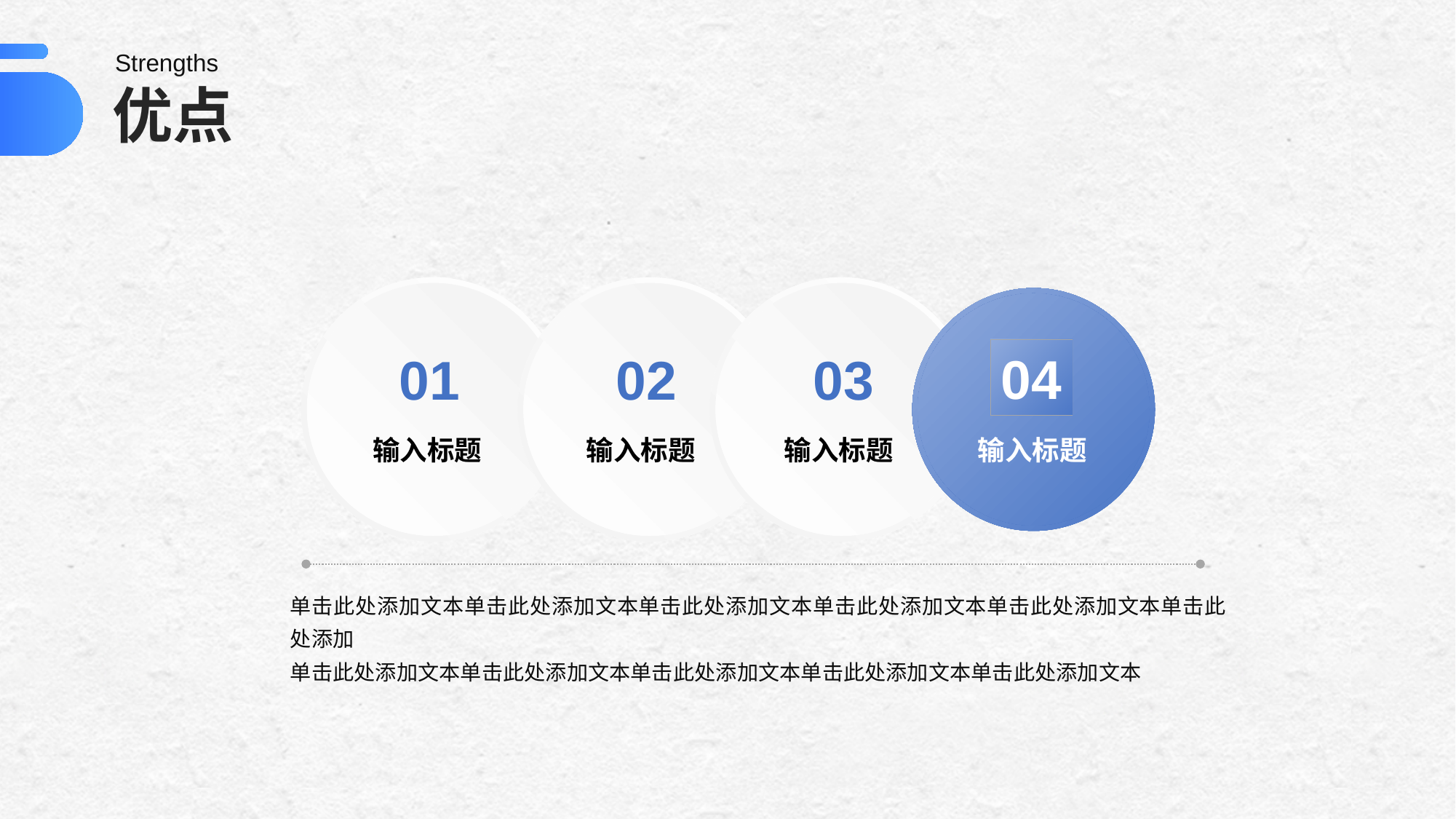

Strengths

优点

01
     输入标题

02
     输入标题

03
     输入标题

04
     输入标题

04
  输入标题
单击此处添加文本单击此处添加文本单击此处添加文本单击此处添加文本单击此处添加文本单击此处添加
单击此处添加文本单击此处添加文本单击此处添加文本单击此处添加文本单击此处添加文本